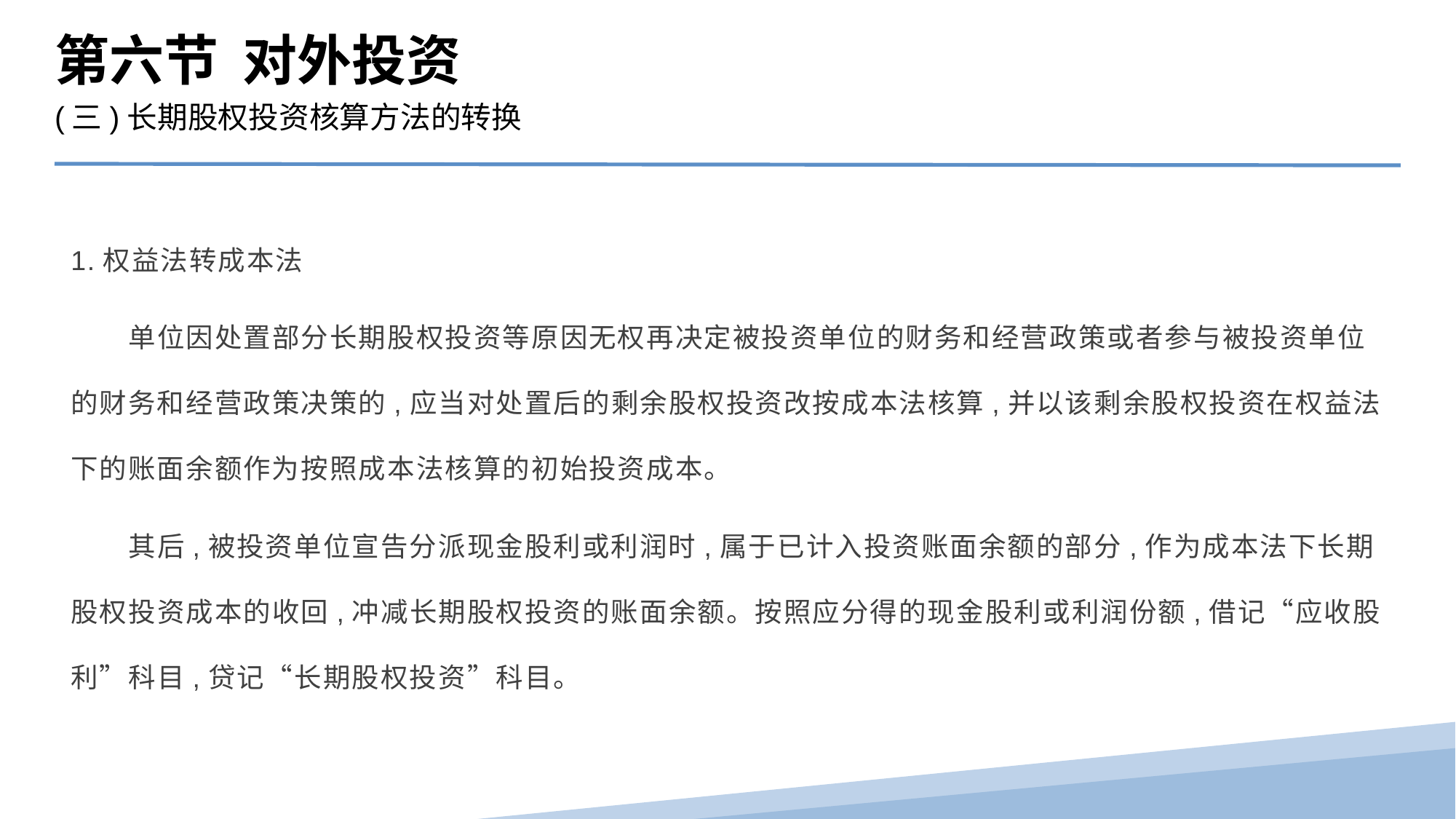

第六节  对外投资
(三)长期股权投资核算方法的转换
1.权益法转成本法
　　单位因处置部分长期股权投资等原因无权再决定被投资单位的财务和经营政策或者参与被投资单位的财务和经营政策决策的,应当对处置后的剩余股权投资改按成本法核算,并以该剩余股权投资在权益法下的账面余额作为按照成本法核算的初始投资成本。
　　其后,被投资单位宣告分派现金股利或利润时,属于已计入投资账面余额的部分,作为成本法下长期股权投资成本的收回,冲减长期股权投资的账面余额。按照应分得的现金股利或利润份额,借记“应收股利”科目,贷记“长期股权投资”科目。